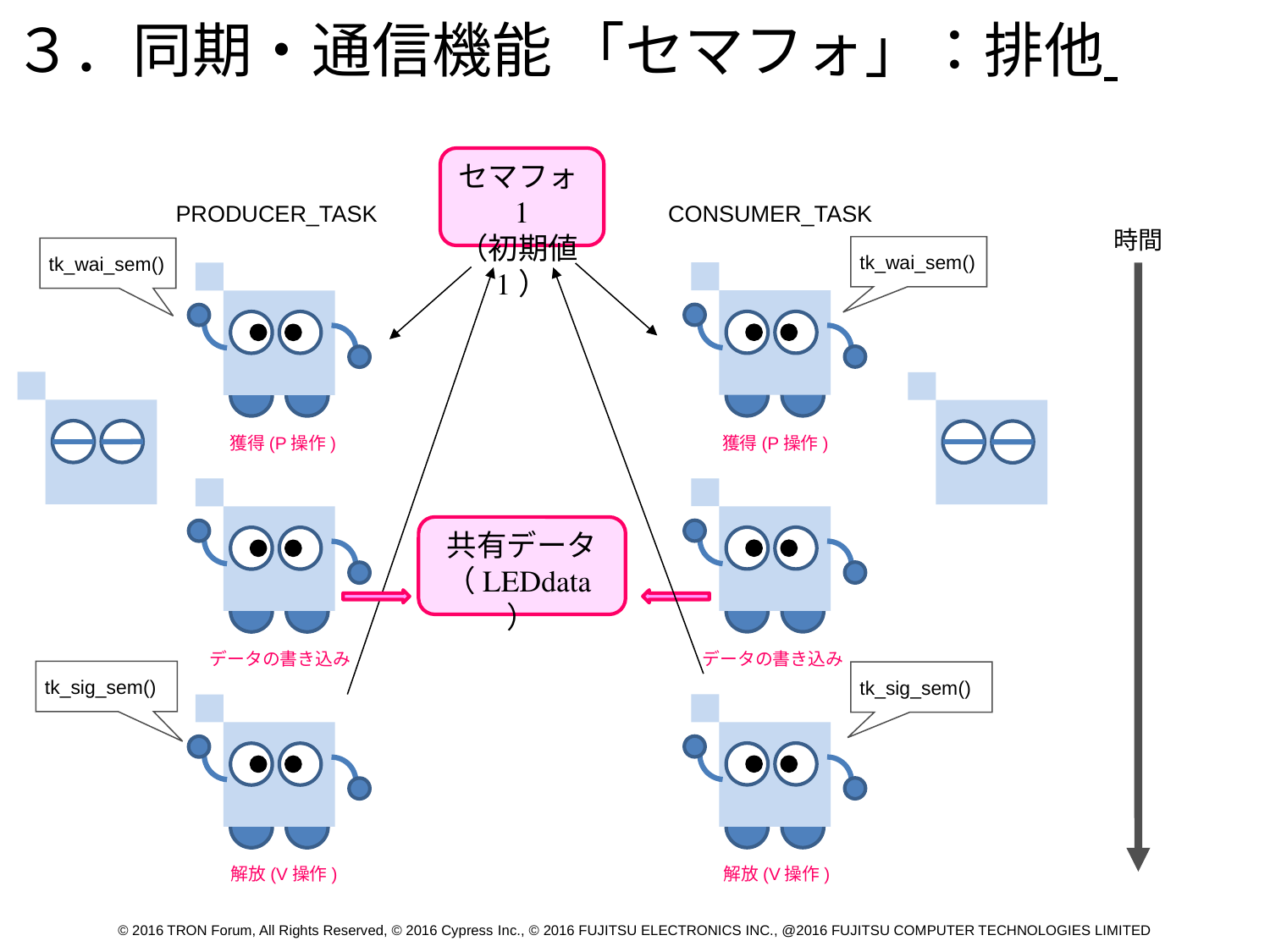

３．同期・通信機能 「セマフォ」：排他
セマフォ1
（初期値1）
PRODUCER_TASK
CONSUMER_TASK
時間
tk_wai_sem()
tk_wai_sem()

獲得(P操作)
獲得(P操作)

共有データ
（LEDdata）

データの書き込み
データの書き込み
tk_sig_sem()
tk_sig_sem()

解放(V操作)
解放(V操作)
© 2016 TRON Forum, All Rights Reserved, © 2016 Cypress Inc., © 2016 FUJITSU ELECTRONICS INC., @2016 FUJITSU COMPUTER TECHNOLOGIES LIMITED